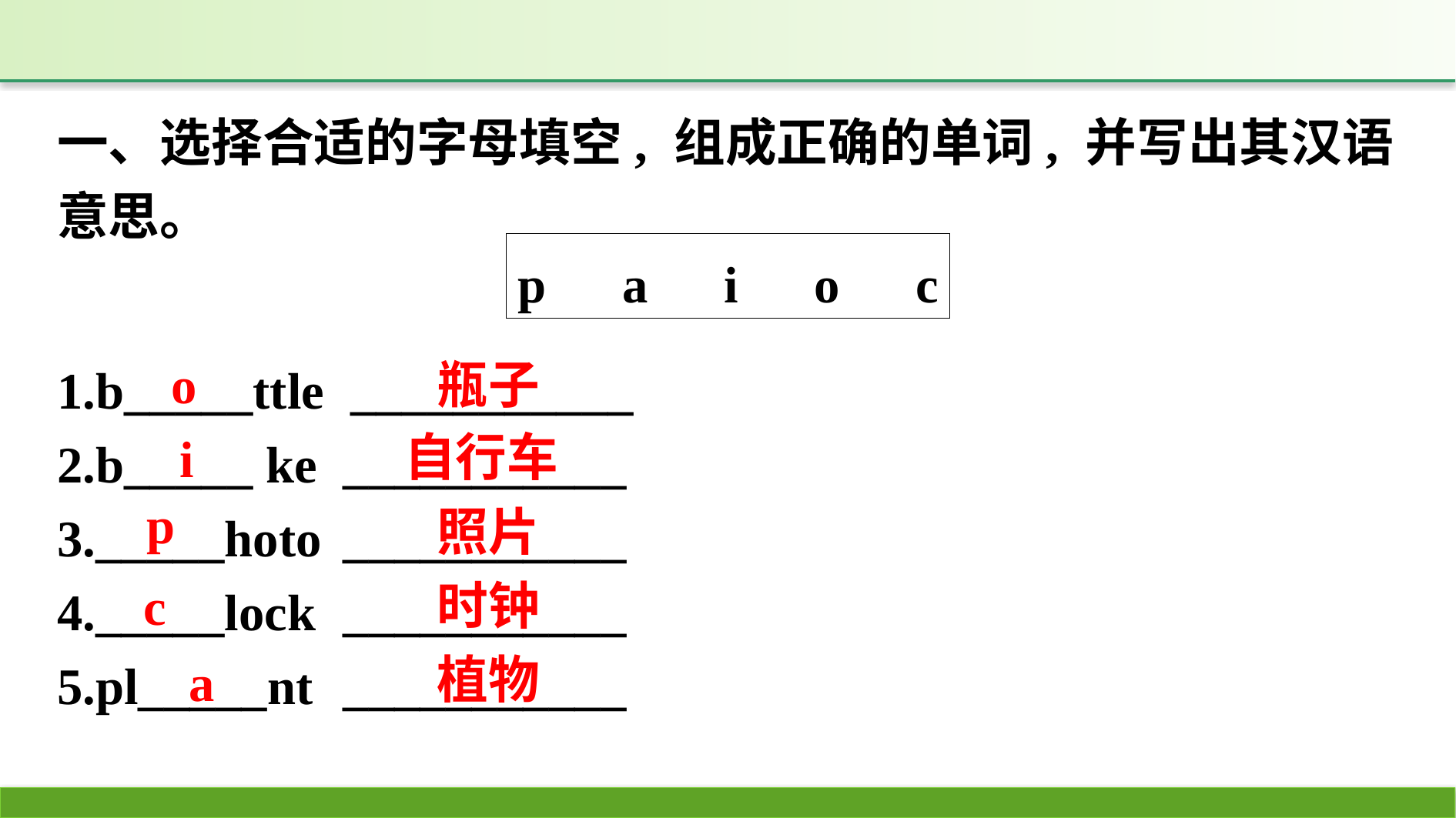

一、选择合适的字母填空, 组成正确的单词, 并写出其汉语意思。
p　a　i　o　c
1.b_____ttle  ___________
2.b_____ ke	 ___________
3._____hoto	 ___________
4._____lock	 ___________
5.pl_____nt	 ___________
o
瓶子
自行车
i
p
照片
时钟
c
植物
a